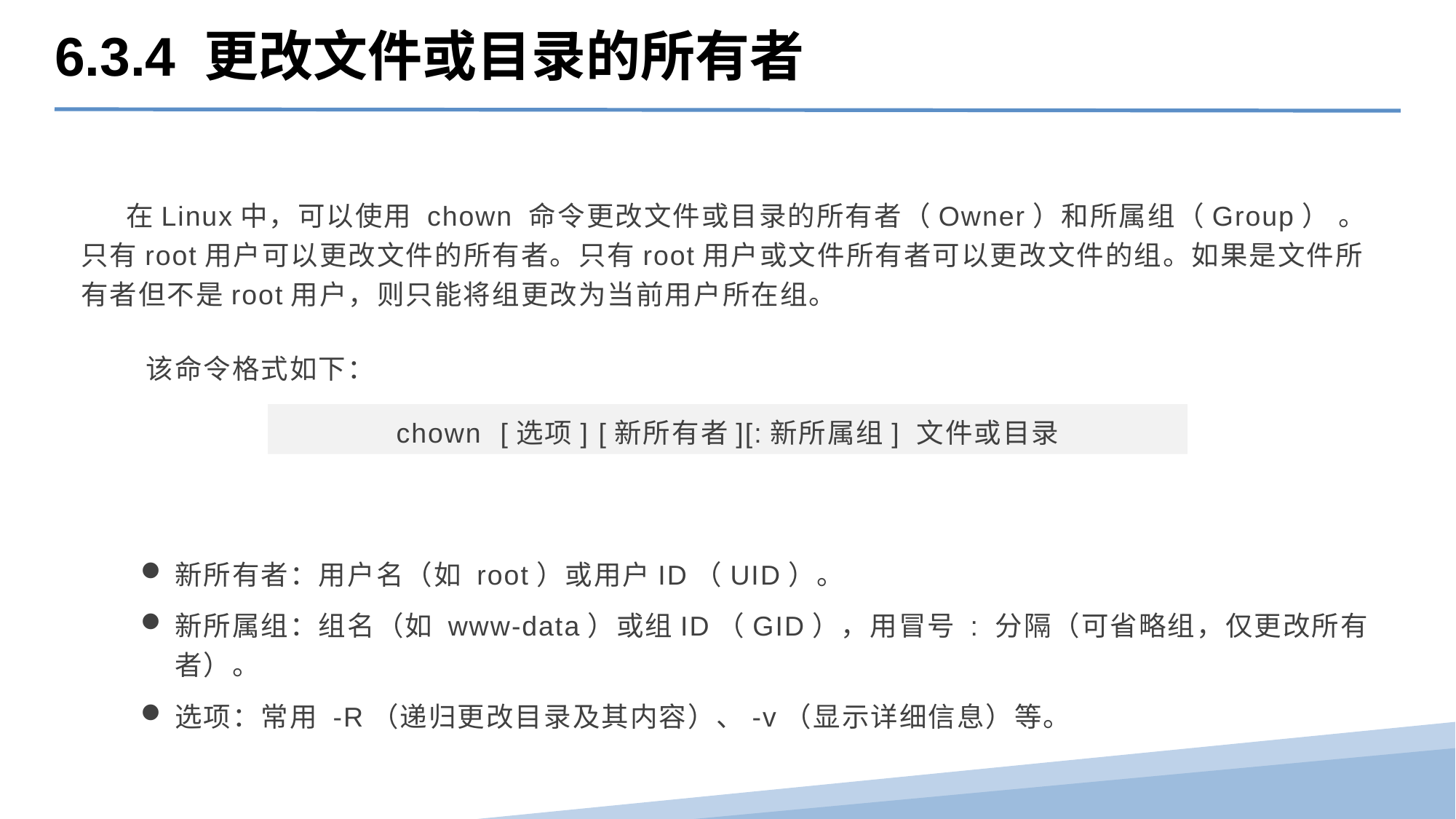

6.3.4 更改文件或目录的所有者
     在Linux中，可以使用 chown 命令更改文件或目录的所有者（Owner）和所属组（Group） 。只有root用户可以更改文件的所有者。只有root用户或文件所有者可以更改文件的组。如果是文件所有者但不是root用户，则只能将组更改为当前用户所在组。
该命令格式如下：
chown  [选项] [新所有者][:新所属组] 文件或目录
新所有者：用户名（如 root）或用户ID（UID）。
新所属组：组名（如 www-data）或组ID（GID），用冒号 : 分隔（可省略组，仅更改所有者）。
选项：常用 -R（递归更改目录及其内容）、-v（显示详细信息）等。